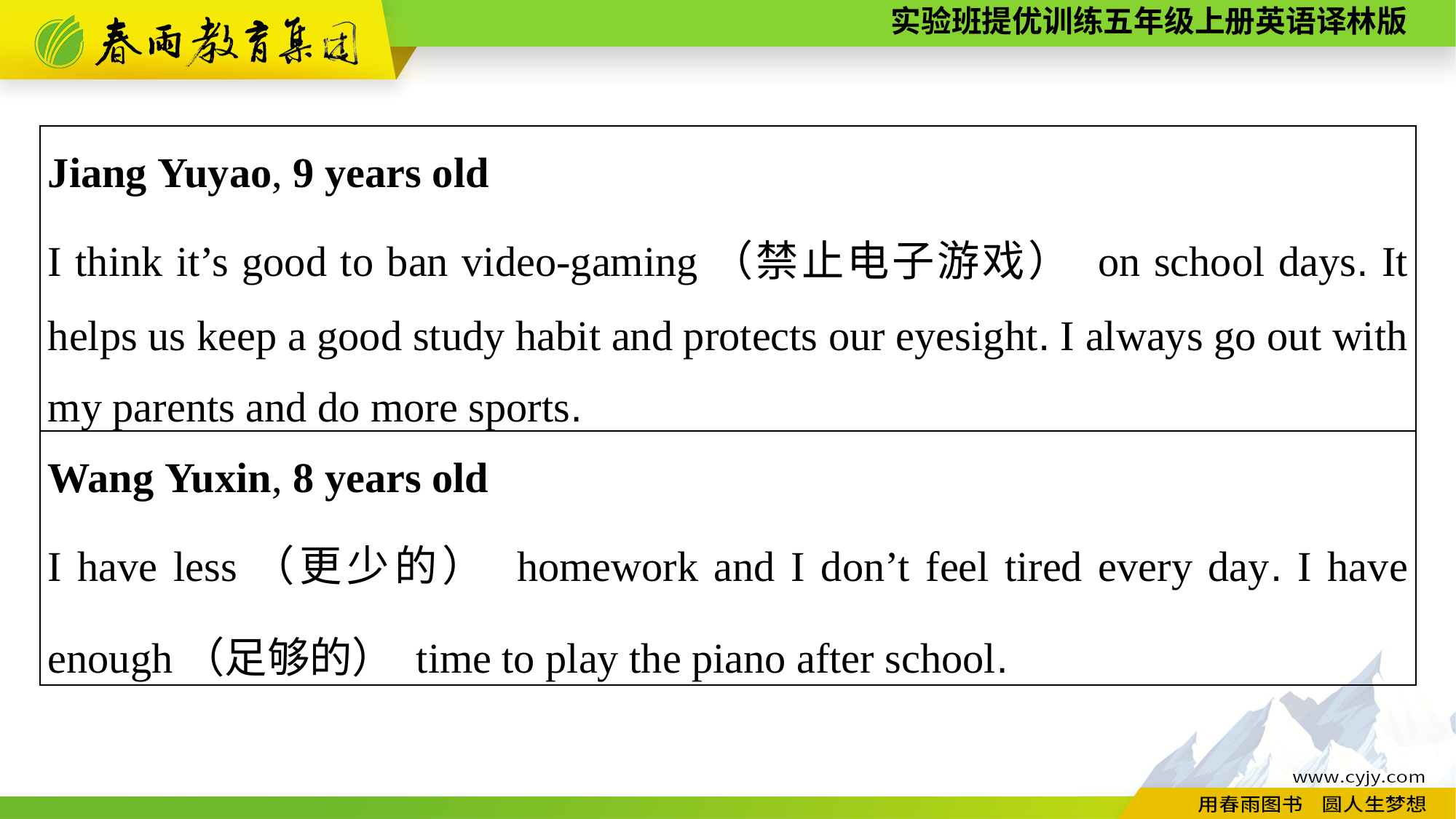

| Jiang Yuyao, 9 years old I think it’s good to ban video-gaming（禁止电子游戏） on school days. It helps us keep a good study habit and protects our eyesight. I always go out with my parents and do more sports. |
| --- |
| Wang Yuxin, 8 years old I have less（更少的） homework and I don’t feel tired every day. I have enough（足够的） time to play the piano after school. |